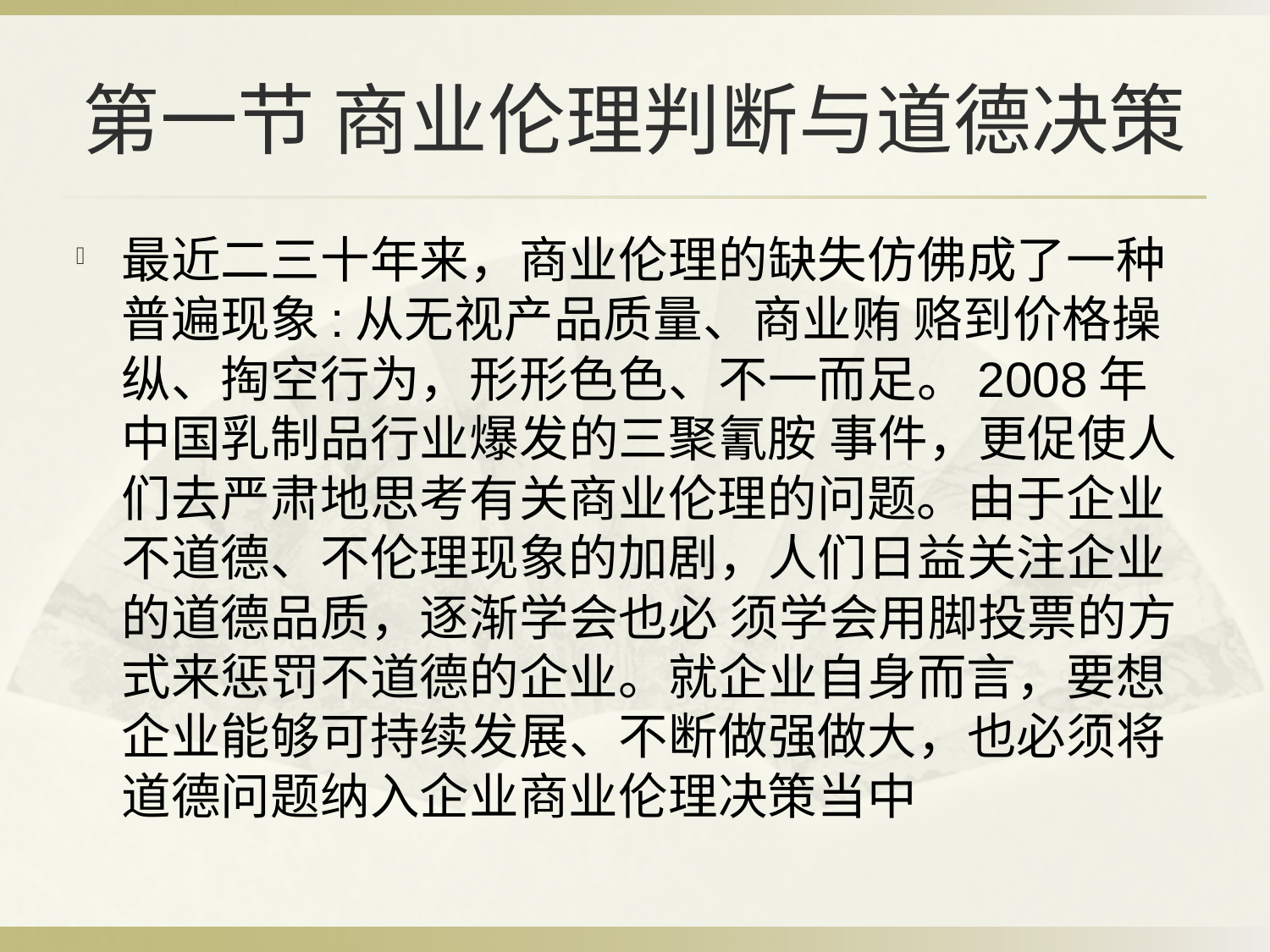

# 第一节 商业伦理判断与道德决策
最近二三十年来，商业伦理的缺失仿佛成了一种普遍现象:从无视产品质量、商业贿 赂到价格操纵、掏空行为，形形色色、不一而足。2008年中国乳制品行业爆发的三聚氰胺 事件，更促使人们去严肃地思考有关商业伦理的问题。由于企业不道德、不伦理现象的加剧，人们日益关注企业的道德品质，逐渐学会也必 须学会用脚投票的方式来惩罚不道德的企业。就企业自身而言，要想企业能够可持续发展、不断做强做大，也必须将道德问题纳入企业商业伦理决策当中